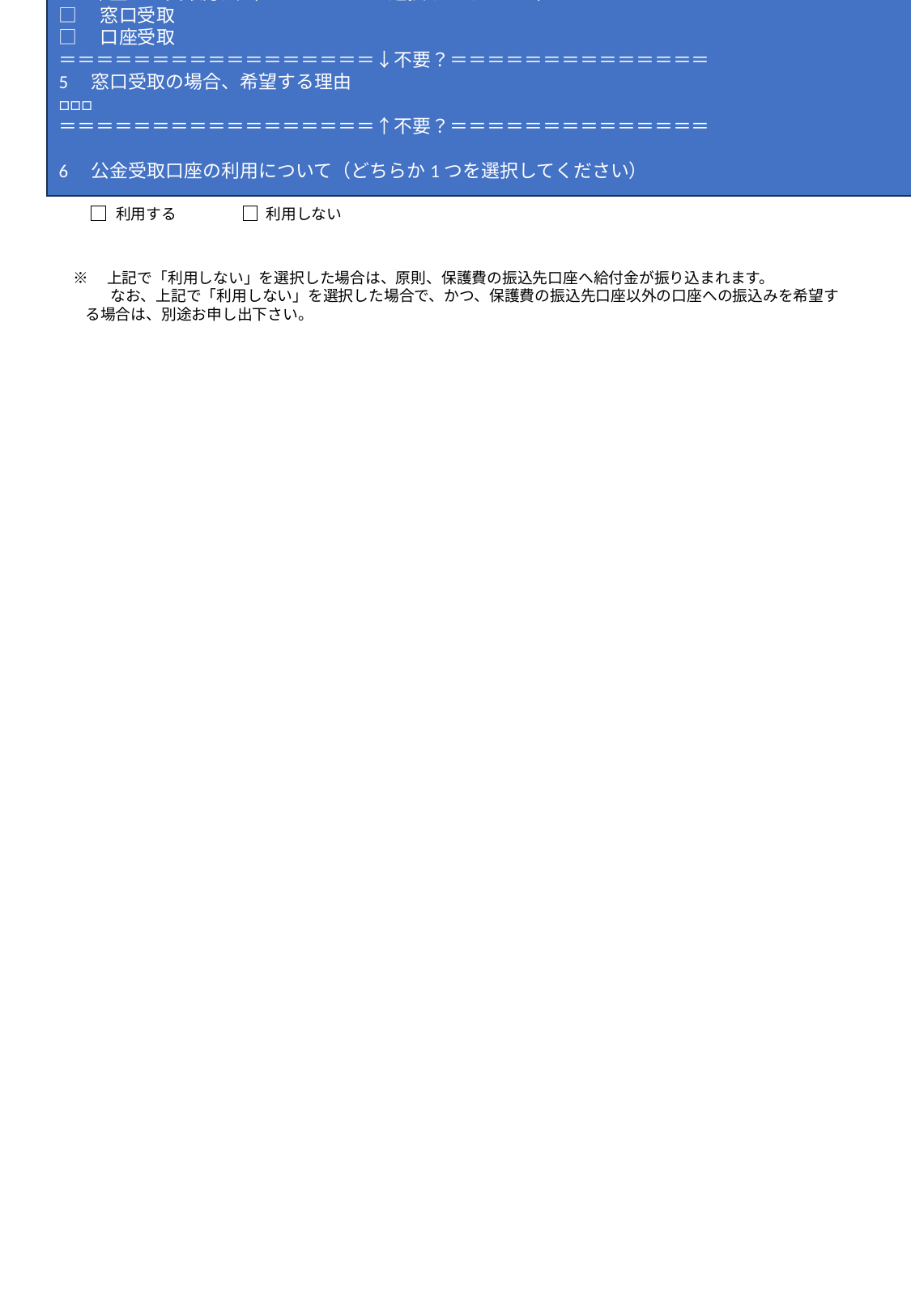

4　希望する受取方法（どちらか1つを選択してください）
□　窓口受取
□　口座受取
＝＝＝＝＝＝＝＝＝＝＝＝＝＝＝＝＝↓不要？＝＝＝＝＝＝＝＝＝＝＝＝＝＝
5　窓口受取の場合、希望する理由
□□□
＝＝＝＝＝＝＝＝＝＝＝＝＝＝＝＝＝↑不要？＝＝＝＝＝＝＝＝＝＝＝＝＝＝

6　公金受取口座の利用について（どちらか1つを選択してください）
4　公金受取口座の利用について（どちらか1つを選択してください）
利用する
利用しない

※　上記で「利用しない」を選択した場合は、原則、保護費の振込先口座へ給付金が振り込まれます。
 　　なお、上記で「利用しない」を選択した場合で、かつ、保護費の振込先口座以外の口座への振込みを希望する場合は、別途お申し出下さい。